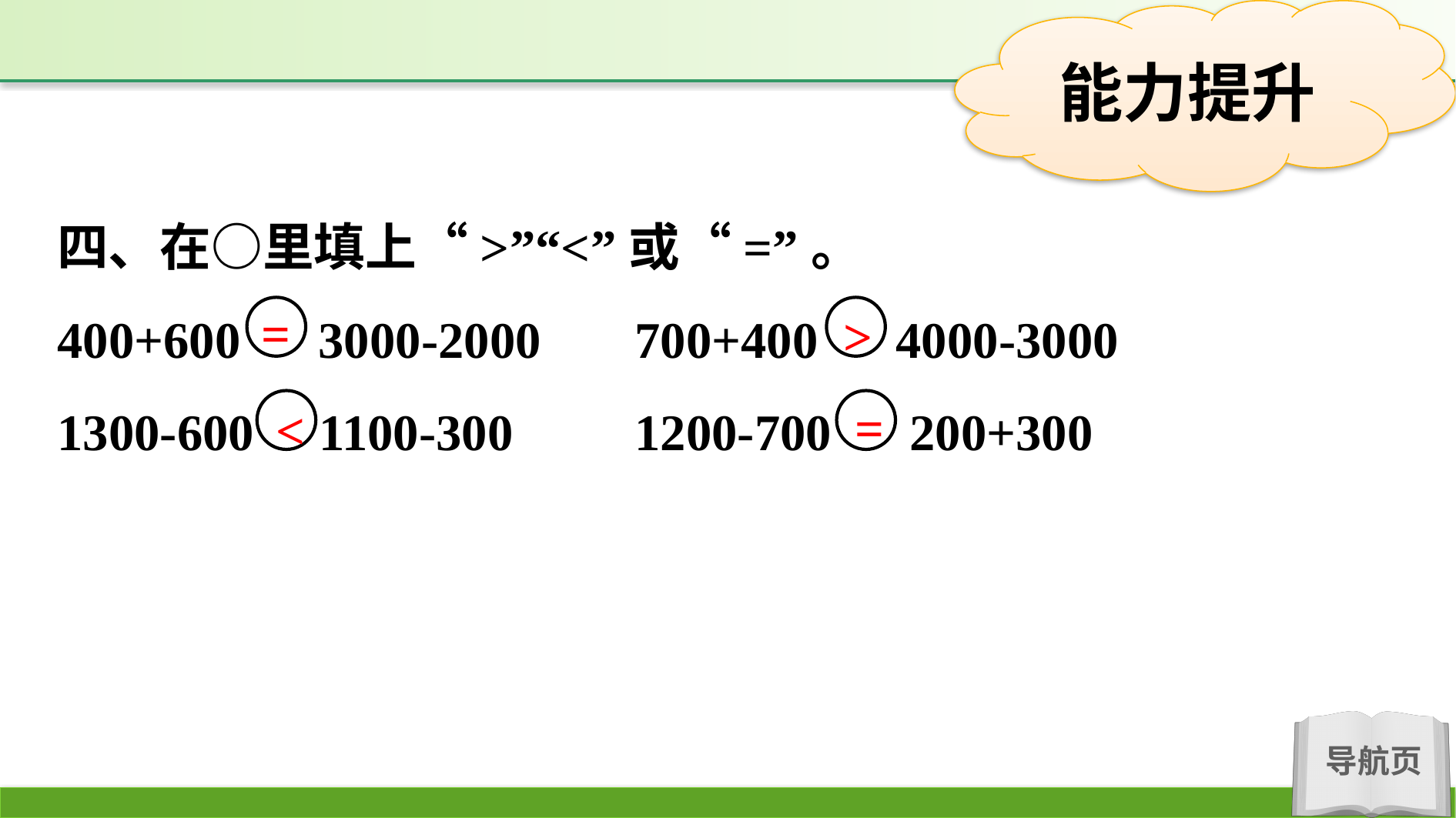

四、在○里填上“>”“<”或“=”。
400+600      3000-2000		700+400      4000-3000
1300-600     1100-300		1200-700      200+300

=
>
=
<